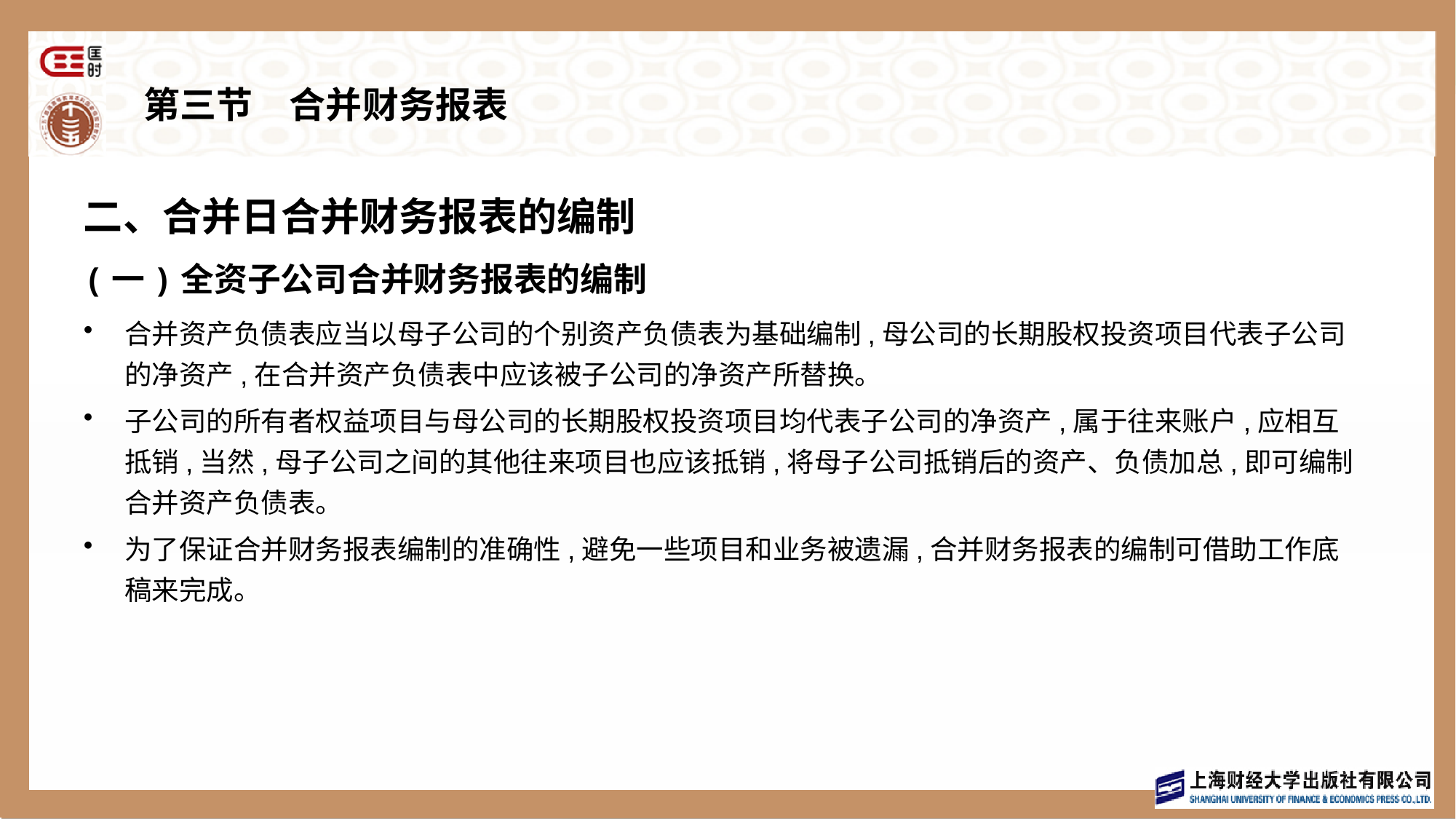

# 第三节　合并财务报表
二、合并日合并财务报表的编制
(一)全资子公司合并财务报表的编制
合并资产负债表应当以母子公司的个别资产负债表为基础编制,母公司的长期股权投资项目代表子公司的净资产,在合并资产负债表中应该被子公司的净资产所替换。
子公司的所有者权益项目与母公司的长期股权投资项目均代表子公司的净资产,属于往来账户,应相互抵销,当然,母子公司之间的其他往来项目也应该抵销,将母子公司抵销后的资产、负债加总,即可编制合并资产负债表。
为了保证合并财务报表编制的准确性,避免一些项目和业务被遗漏,合并财务报表的编制可借助工作底稿来完成。